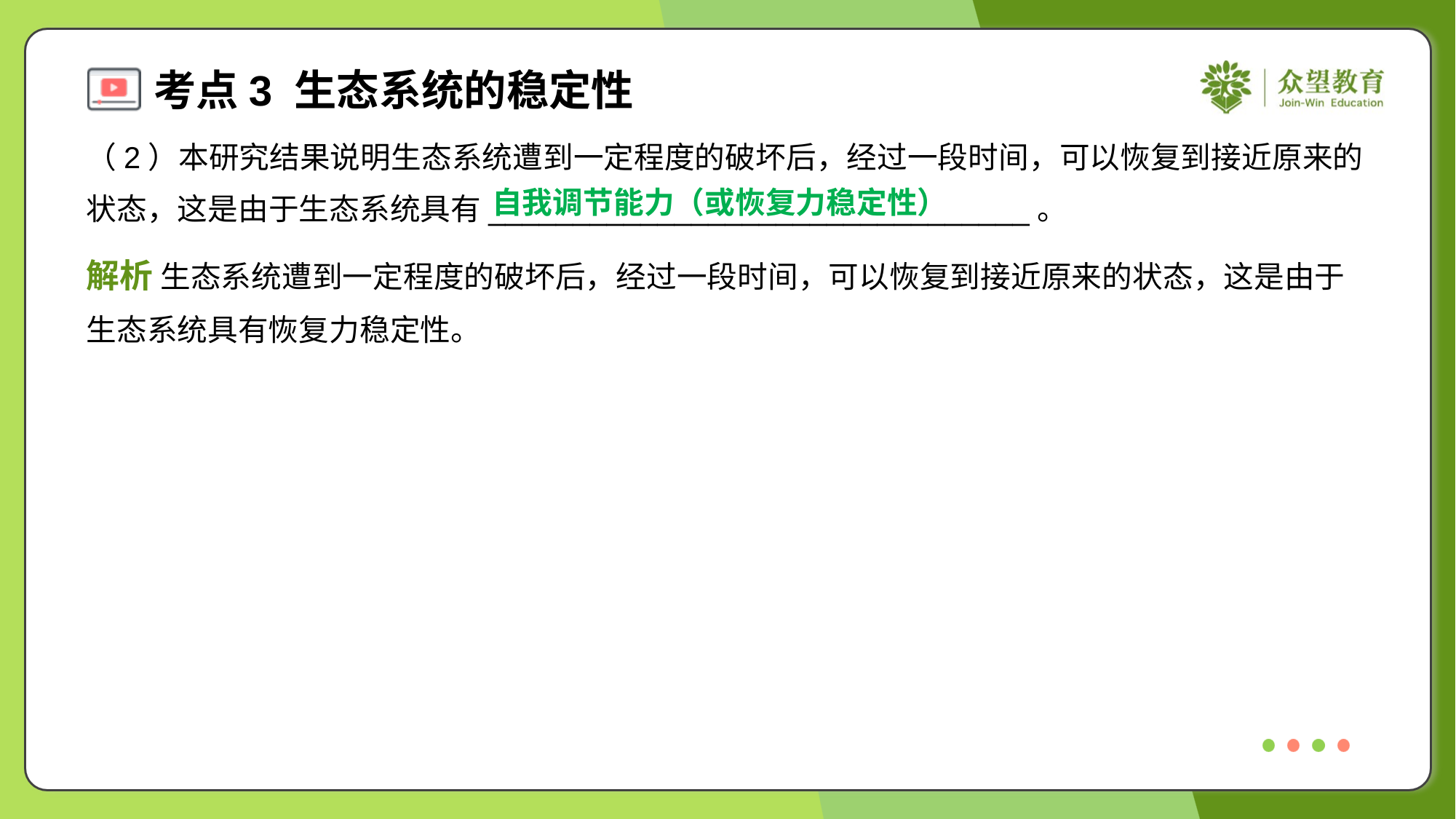

（2）本研究结果说明生态系统遭到一定程度的破坏后，经过一段时间，可以恢复到接近原来的
状态，这是由于生态系统具有________________________________。
自我调节能力（或恢复力稳定性）
解析 生态系统遭到一定程度的破坏后，经过一段时间，可以恢复到接近原来的状态，这是由于
生态系统具有恢复力稳定性。